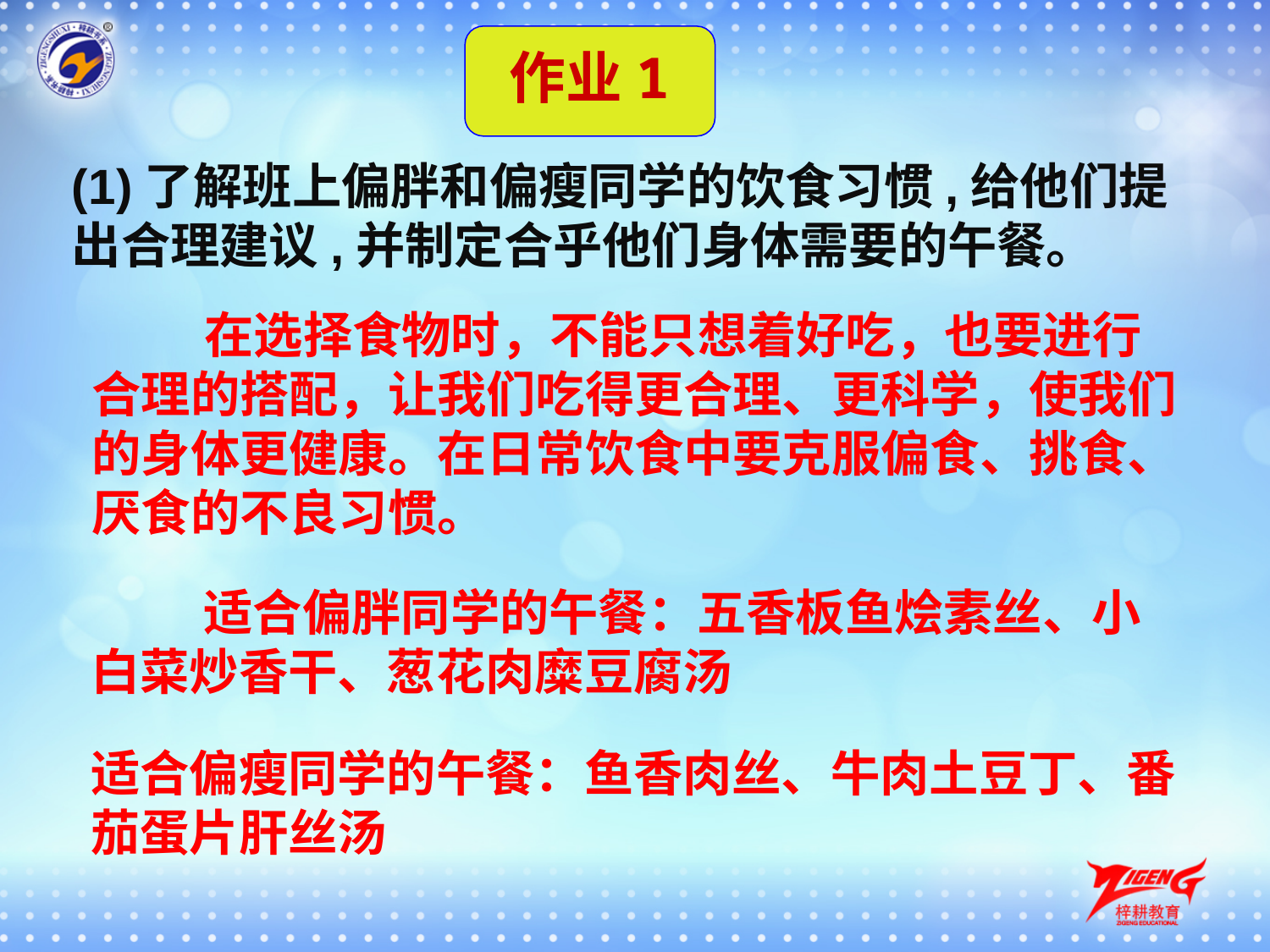

作业1
(1)了解班上偏胖和偏瘦同学的饮食习惯,给他们提出合理建议,并制定合乎他们身体需要的午餐。
         在选择食物时，不能只想着好吃，也要进行合理的搭配，让我们吃得更合理、更科学，使我们的身体更健康。在日常饮食中要克服偏食、挑食、厌食的不良习惯。
         适合偏胖同学的午餐：五香板鱼烩素丝、小白菜炒香干、葱花肉糜豆腐汤
适合偏瘦同学的午餐：鱼香肉丝、牛肉土豆丁、番茄蛋片肝丝汤